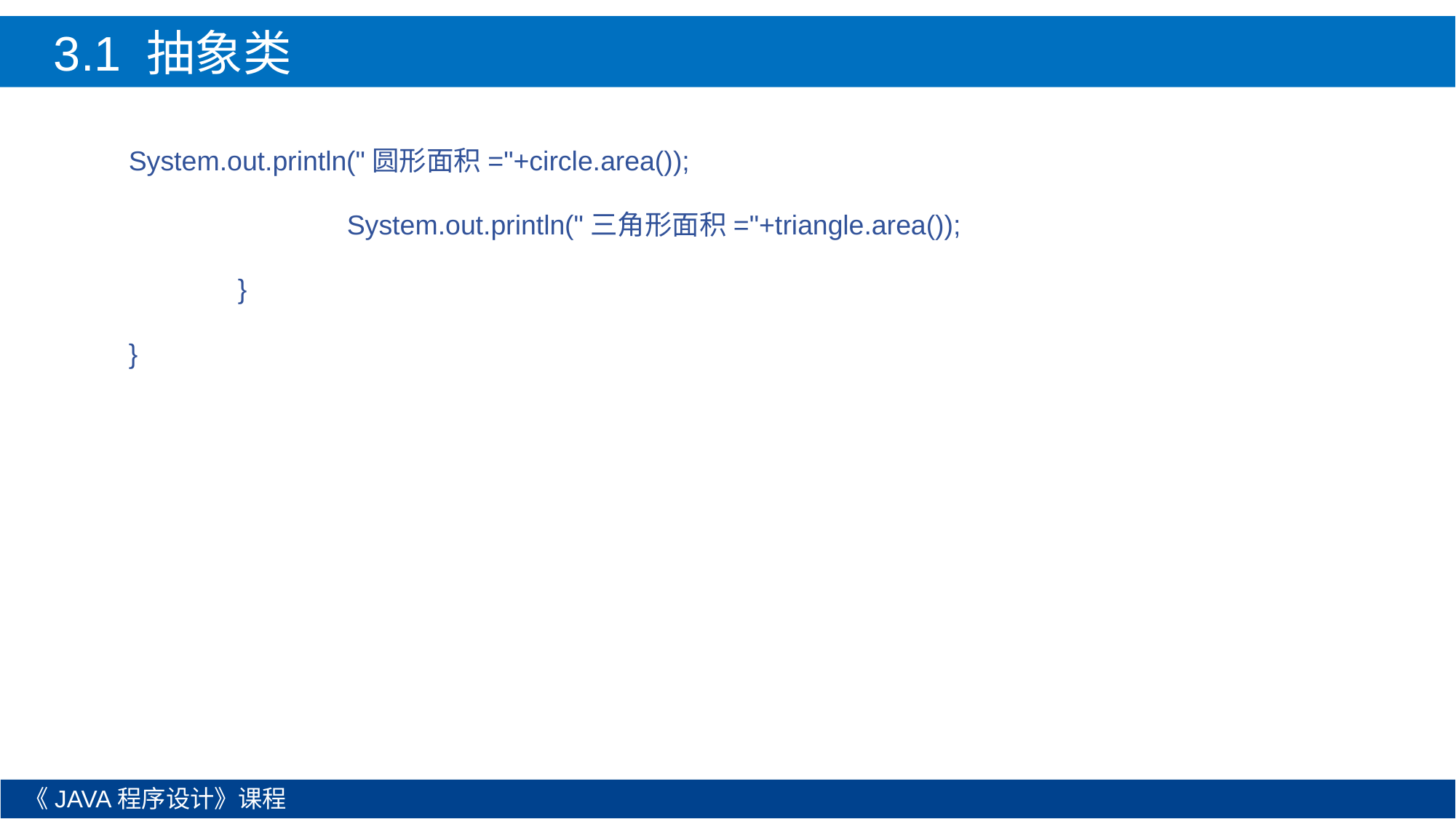

3.1 抽象类
System.out.println("圆形面积="+circle.area());
		System.out.println("三角形面积="+triangle.area());
	}
}
《JAVA程序设计》课程